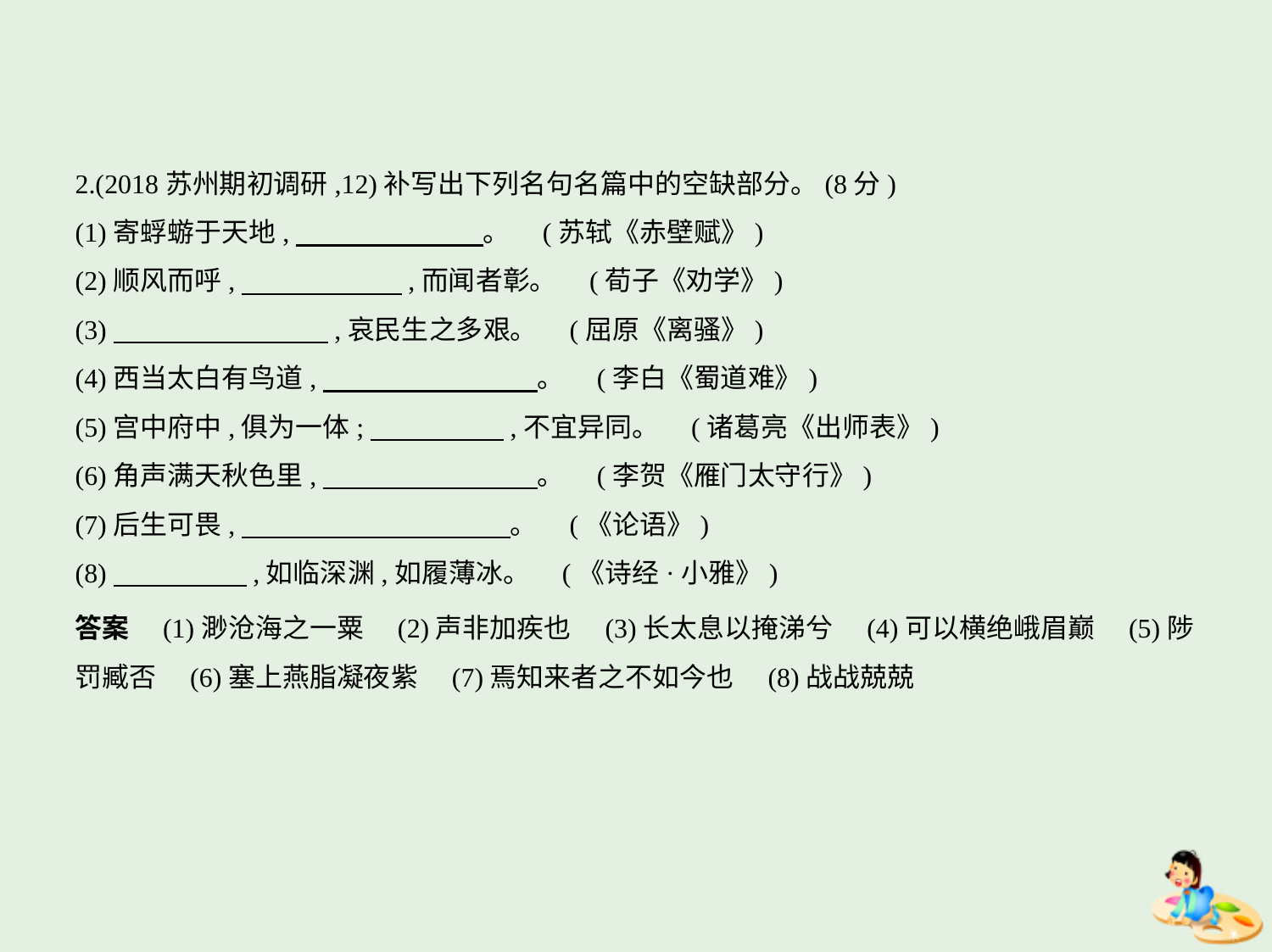

2.(2018苏州期初调研,12)补写出下列名句名篇中的空缺部分。(8分)
(1)寄蜉蝣于天地,　　　　　　    。 (苏轼《赤壁赋》)
(2)顺风而呼,　　　　　    ,而闻者彰。 (荀子《劝学》)
(3)　　　　　　　    ,哀民生之多艰。 (屈原《离骚》)
(4)西当太白有鸟道,　　　　　　　    。 (李白《蜀道难》)
(5)宫中府中,俱为一体;　　　　    ,不宜异同。 (诸葛亮《出师表》)
(6)角声满天秋色里,　　　　　　　    。 (李贺《雁门太守行》)
(7)后生可畏,　　　　　　　　　    。 (《论语》)
(8)　　　　    ,如临深渊,如履薄冰。 (《诗经·小雅》)
答案　(1)渺沧海之一粟　(2)声非加疾也　(3)长太息以掩涕兮　(4)可以横绝峨眉巅　(5)陟
罚臧否　(6)塞上燕脂凝夜紫　(7)焉知来者之不如今也　(8)战战兢兢